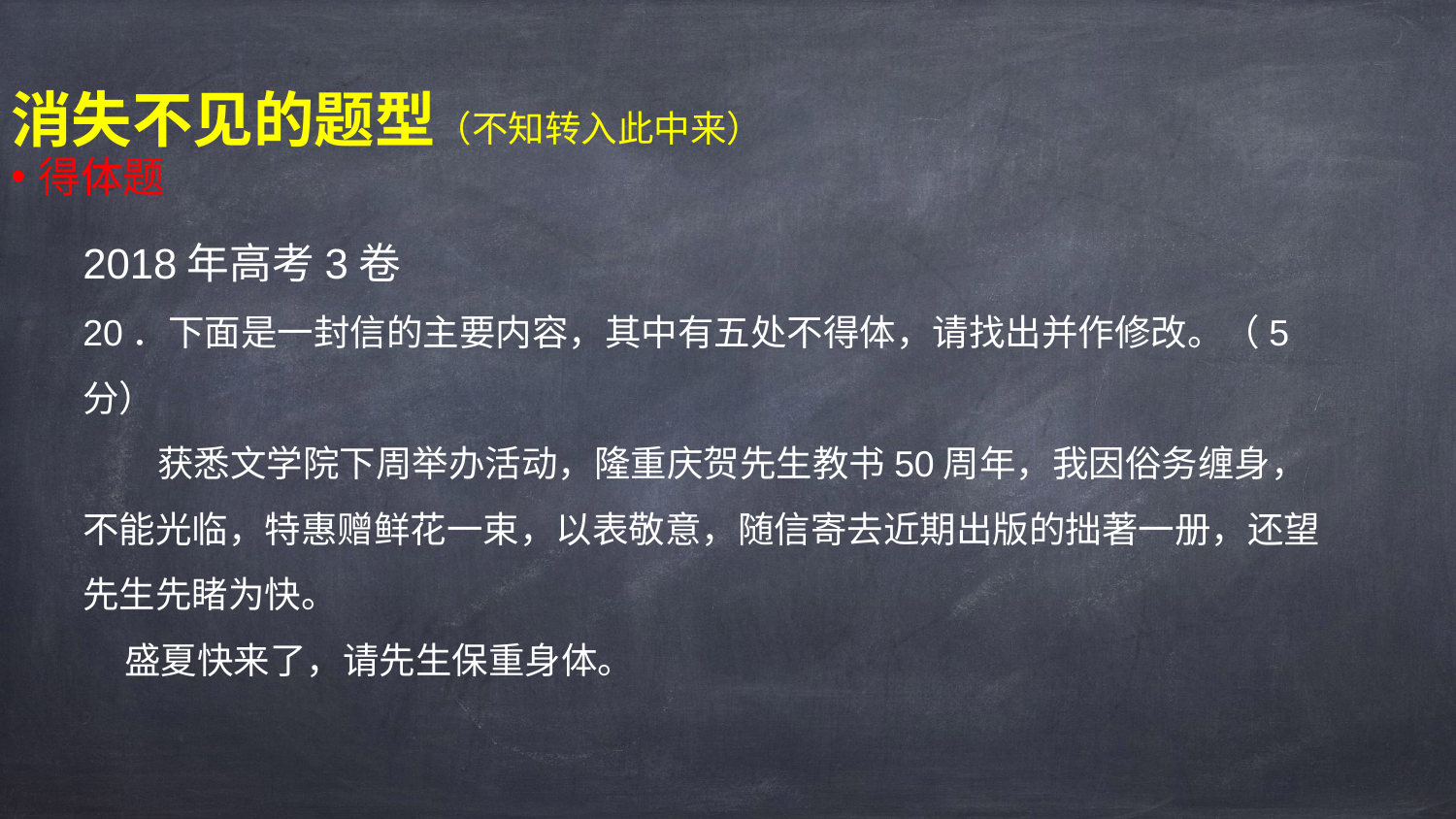

消失不见的题型（不知转入此中来）
得体题
2018年高考3卷
20．下面是一封信的主要内容，其中有五处不得体，请找出并作修改。（5分）
        获悉文学院下周举办活动，隆重庆贺先生教书50周年，我因俗务缠身，不能光临，特惠赠鲜花一束，以表敬意，随信寄去近期出版的拙著一册，还望先生先睹为快。
    盛夏快来了，请先生保重身体。